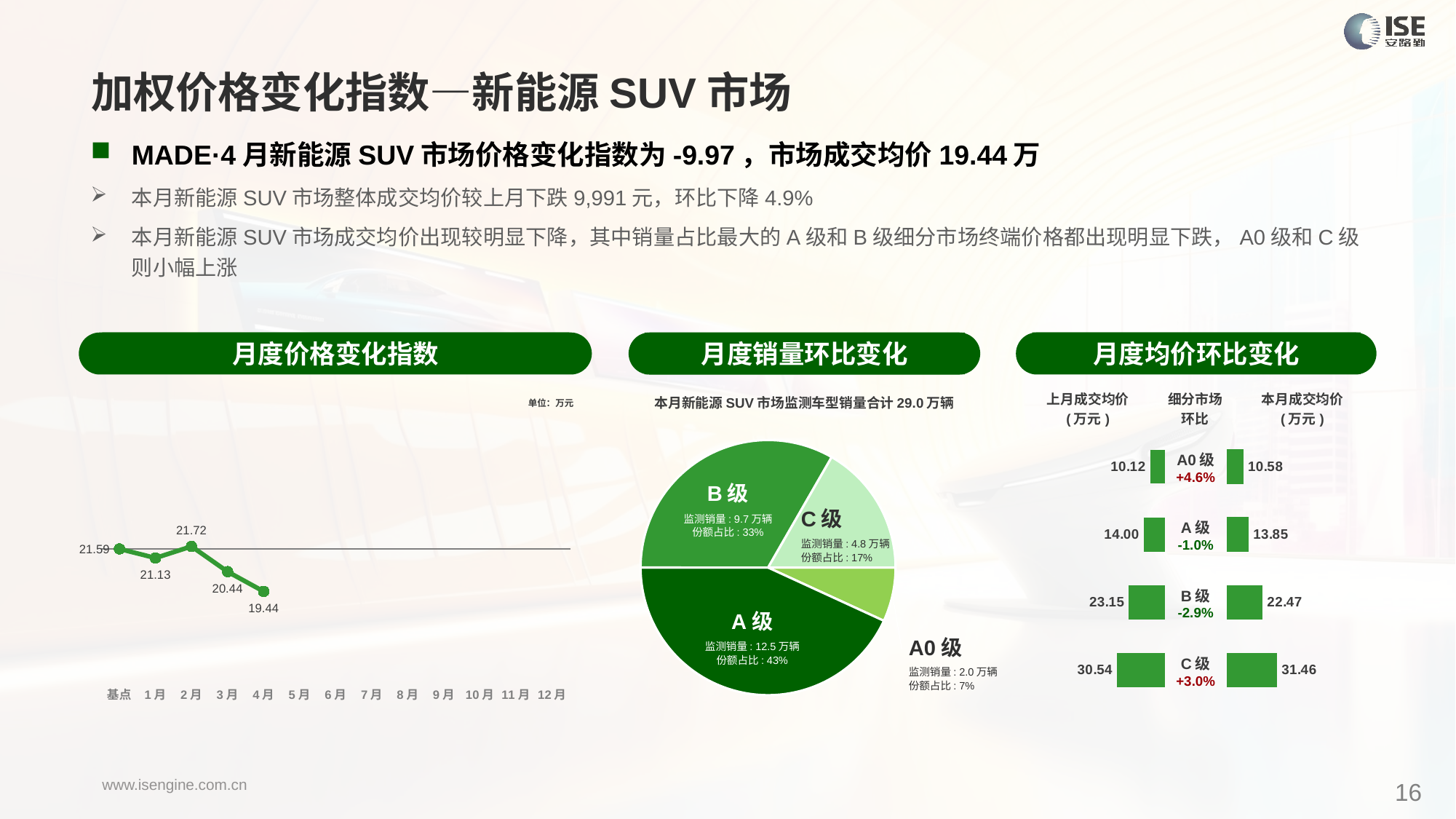

加权价格变化指数—新能源SUV市场
MADE·4月新能源SUV市场价格变化指数为-9.97，市场成交均价19.44万
本月新能源SUV市场整体成交均价较上月下跌9,991元，环比下降4.9%
本月新能源SUV市场成交均价出现较明显下降，其中销量占比最大的A级和B级细分市场终端价格都出现明显下跌，A0级和C级则小幅上涨
月度价格变化指数

月度均价环比变化

月度销量环比变化

### Chart

| Category | Y2024 |
|---|---|
| 基点 | 0.0 |
| 1月 | -2.14 |
| 2月 | 0.59 |
| 3月 | -5.34 |
| 4月 | -9.97 |
| 5月 | None |
| 6月 | None |
| 7月 | None |
| 8月 | None |
| 9月 | None |
| 10月 | None |
| 11月 | None |
| 12月 | None |
本月新能源SUV市场监测车型销量合计29.0万辆
| 上月成交均价 (万元) | 细分市场 环比 | 本月成交均价 (万元) |
| --- | --- | --- |
单位：万元

### Chart

| Category | 细分市场 |
|---|---|
| A0级 | 19881.00000000129 |
| A级 | 125174.00000000469 |
| B级 | 96617.00000000313 |
| C级 | 48379.00000000261 |
| A0级 +4.6% |
| --- |
| A级 -1.0% |
| B级 -2.9% |
| C级 +3.0% |

### Chart

| Category | 成交均价 |
|---|---|
| A0 | 10.117011331445067 |
| A | 13.996897604023863 |
| B | 23.15421631717144 |
| C | 30.539155981171998 |

### Chart

| Category | 金额 |
|---|---|
| A0 | 10.582050701675273 |
| A | 13.851708022432906 |
| B | 22.474918078598943 |
| C | 31.458221955807666 |
B级
监测销量: 9.7万辆
份额占比: 33%
C级
监测销量: 4.8万辆
份额占比: 17%
A级
监测销量: 12.5万辆
份额占比: 43%
A0级
监测销量: 2.0万辆
份额占比: 7%
16